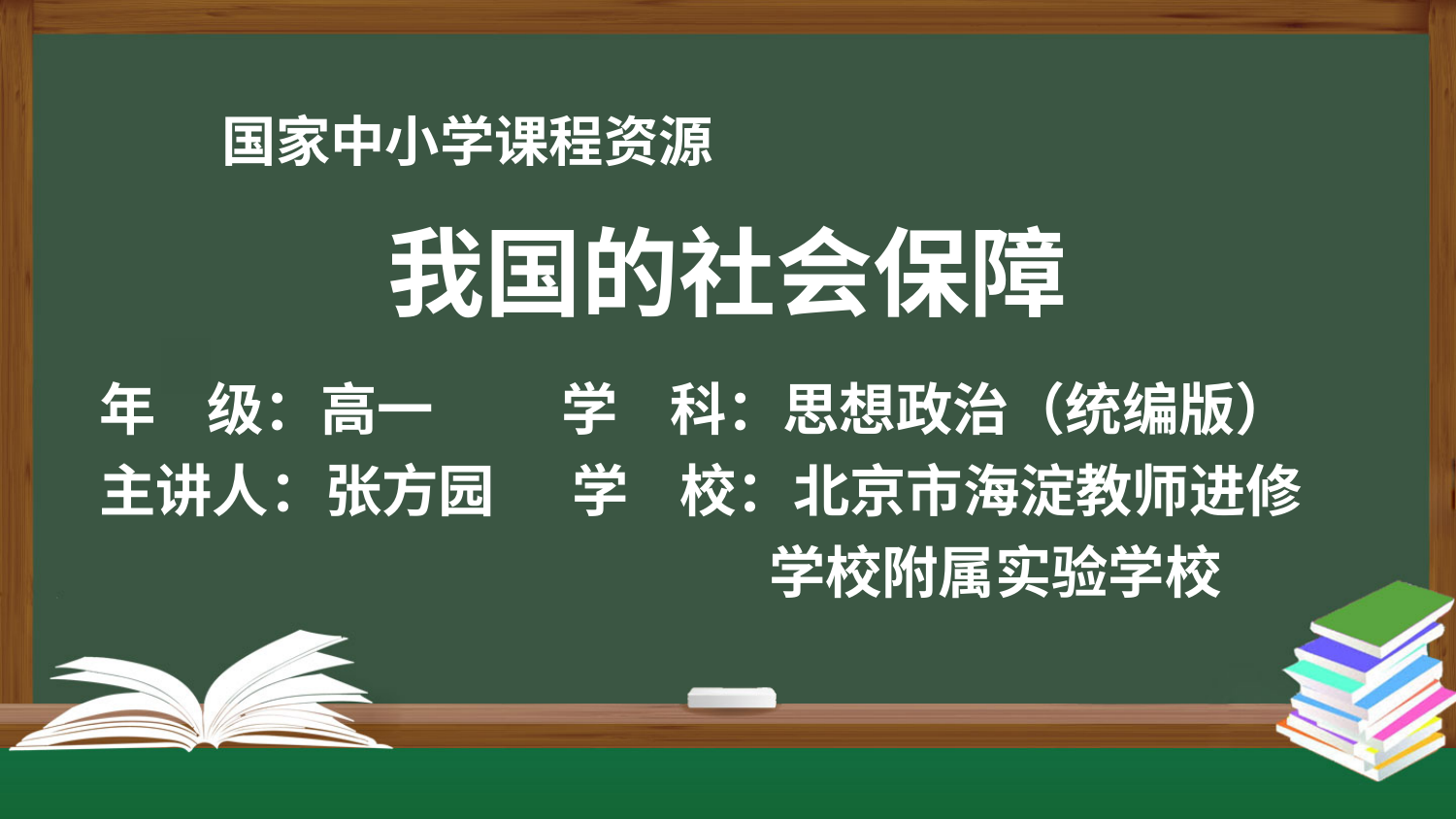

我国的社会保障
年    级：高一          学    科：思想政治（统编版）
主讲人：张方园      学    校：北京市海淀教师进修
                                                   学校附属实验学校